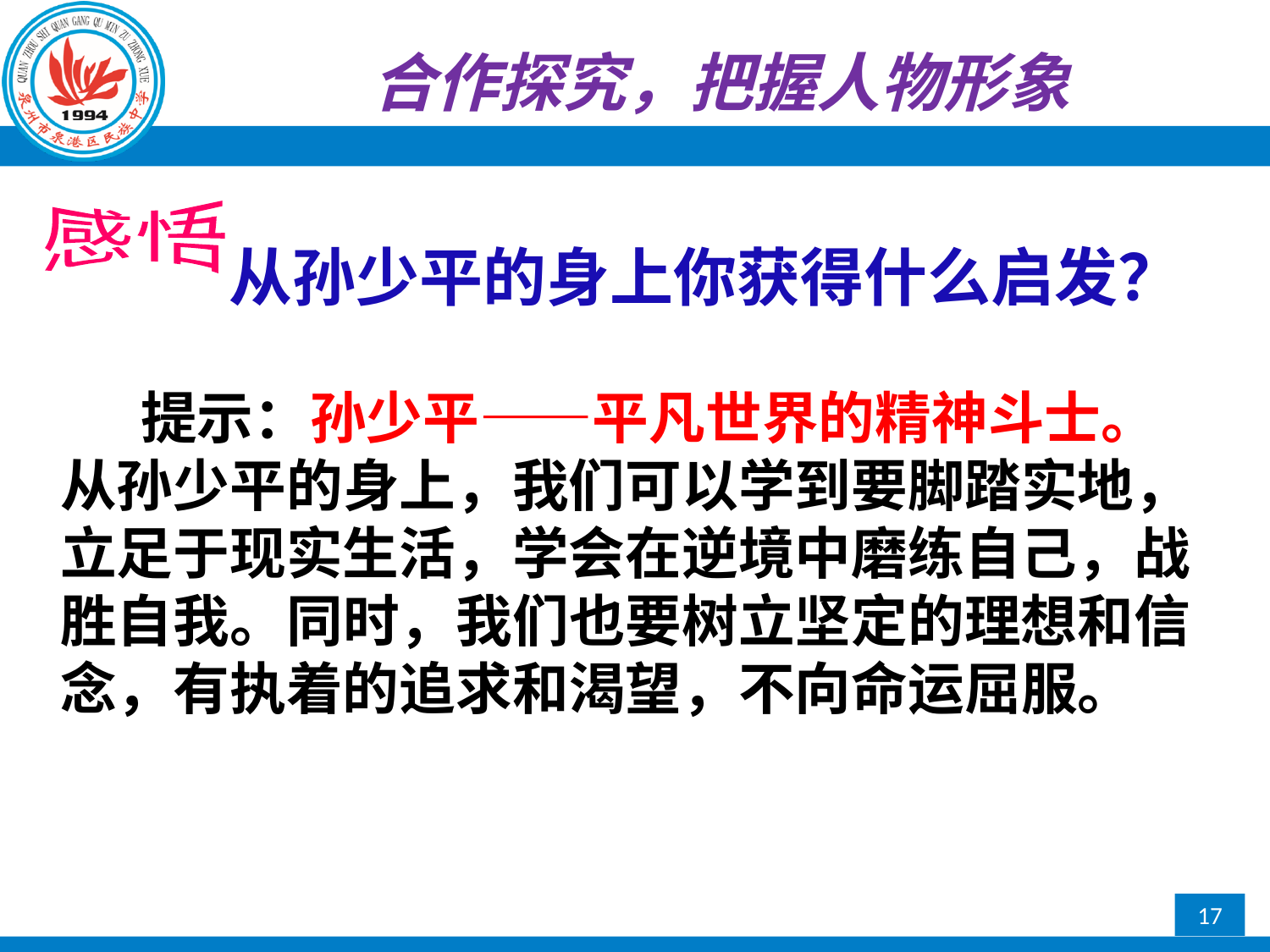

合作探究，把握人物形象
感悟
    从孙少平的身上你获得什么启发？
         提示：孙少平——平凡世界的精神斗士。从孙少平的身上，我们可以学到要脚踏实地，立足于现实生活，学会在逆境中磨练自己，战胜自我。同时，我们也要树立坚定的理想和信念，有执着的追求和渴望，不向命运屈服。